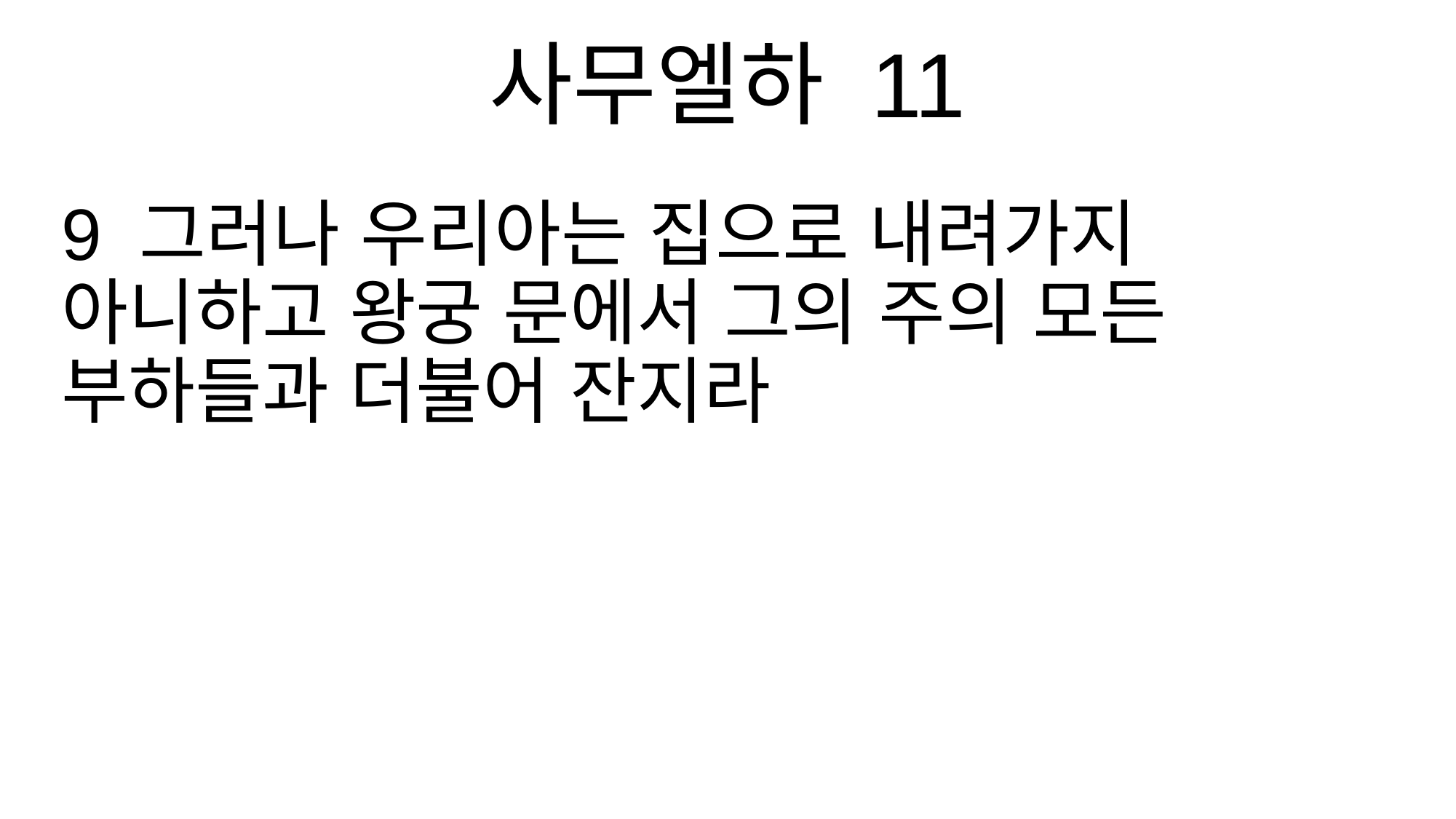

사무엘하 11
9 그러나 우리아는 집으로 내려가지 아니하고 왕궁 문에서 그의 주의 모든 부하들과 더불어 잔지라